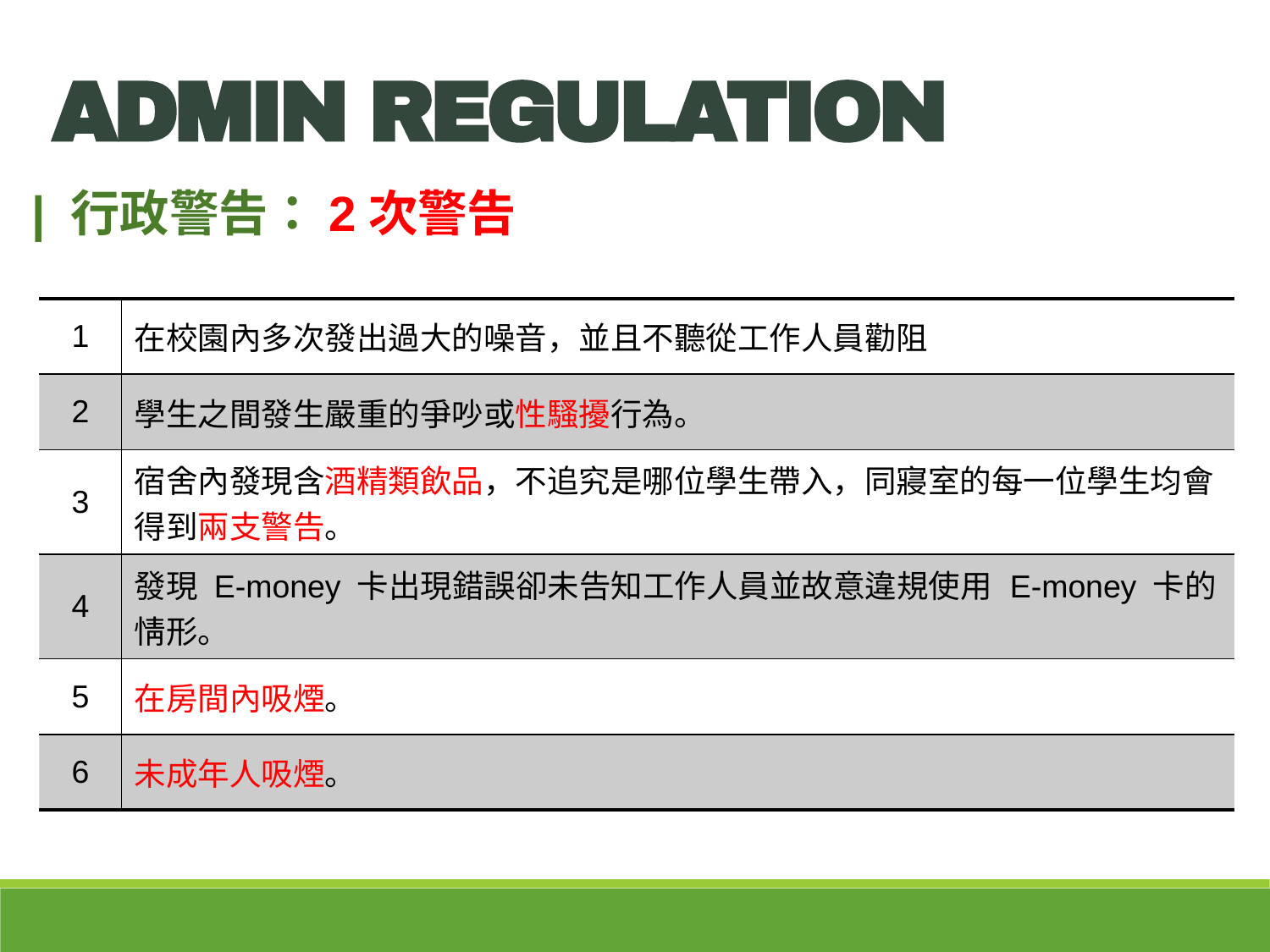

ADMIN regulation
| 行政警告：2次警告
| 1 | 在校園內多次發出過大的噪音，並且不聽從工作人員勸阻 |
| --- | --- |
| 2 | 學生之間發生嚴重的爭吵或性騷擾行為。 |
| 3 | 宿舍內發現含酒精類飲品，不追究是哪位學生帶入，同寢室的每一位學生均會得到兩支警告。 |
| 4 | 發現 E-money 卡出現錯誤卻未告知工作人員並故意違規使用 E-money 卡的情形。 |
| 5 | 在房間內吸煙。 |
| 6 | 未成年人吸煙。 |